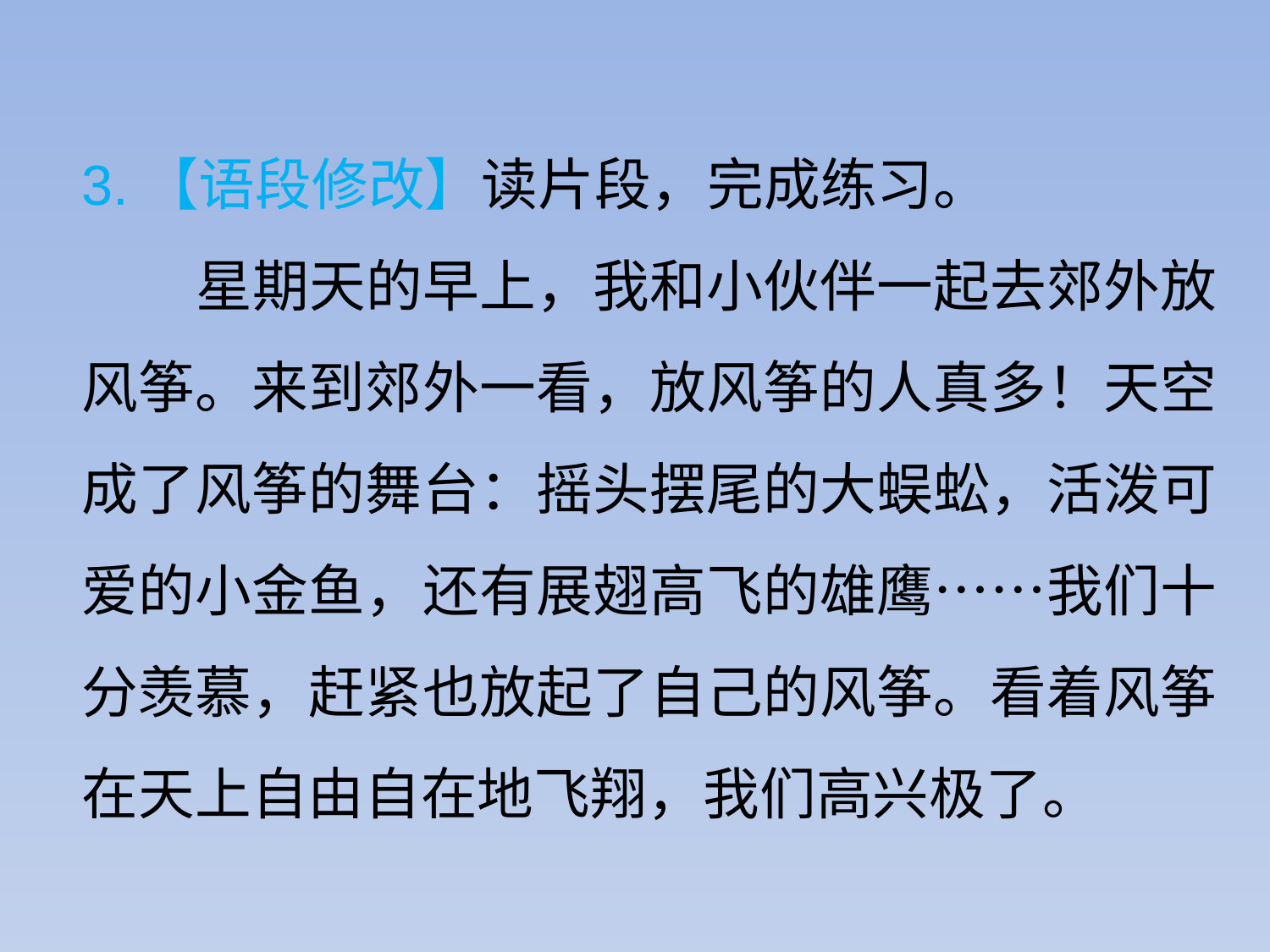

3.【语段修改】读片段，完成练习。
　　星期天的早上，我和小伙伴一起去郊外放风筝。来到郊外一看，放风筝的人真多！天空成了风筝的舞台：摇头摆尾的大蜈蚣，活泼可爱的小金鱼，还有展翅高飞的雄鹰……我们十分羡慕，赶紧也放起了自己的风筝。看着风筝在天上自由自在地飞翔，我们高兴极了。